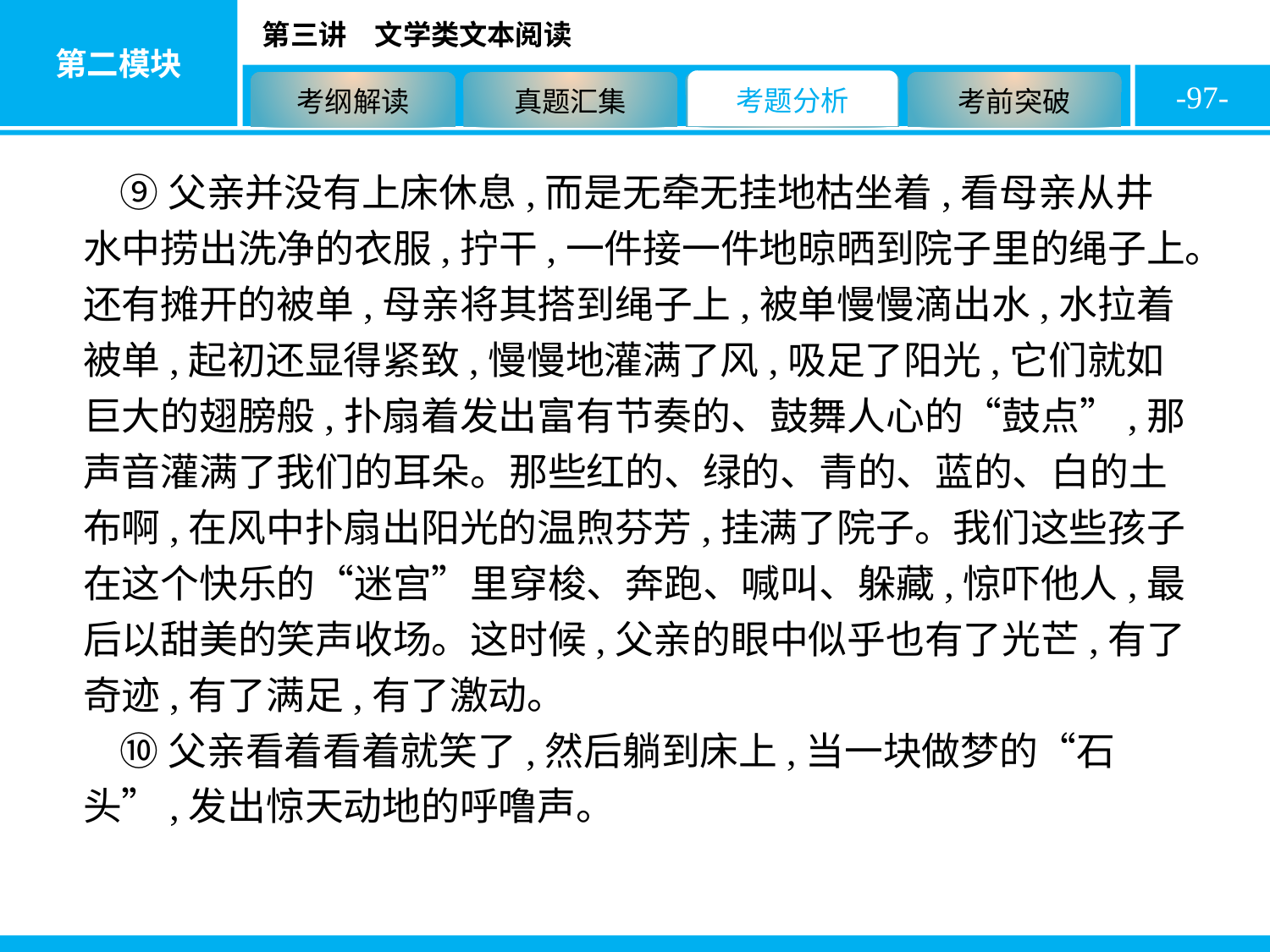

-97-
⑨父亲并没有上床休息,而是无牵无挂地枯坐着,看母亲从井水中捞出洗净的衣服,拧干,一件接一件地晾晒到院子里的绳子上。还有摊开的被单,母亲将其搭到绳子上,被单慢慢滴出水,水拉着被单,起初还显得紧致,慢慢地灌满了风,吸足了阳光,它们就如巨大的翅膀般,扑扇着发出富有节奏的、鼓舞人心的“鼓点”,那声音灌满了我们的耳朵。那些红的、绿的、青的、蓝的、白的土布啊,在风中扑扇出阳光的温煦芬芳,挂满了院子。我们这些孩子在这个快乐的“迷宫”里穿梭、奔跑、喊叫、躲藏,惊吓他人,最后以甜美的笑声收场。这时候,父亲的眼中似乎也有了光芒,有了奇迹,有了满足,有了激动。
⑩父亲看着看着就笑了,然后躺到床上,当一块做梦的“石头”,发出惊天动地的呼噜声。